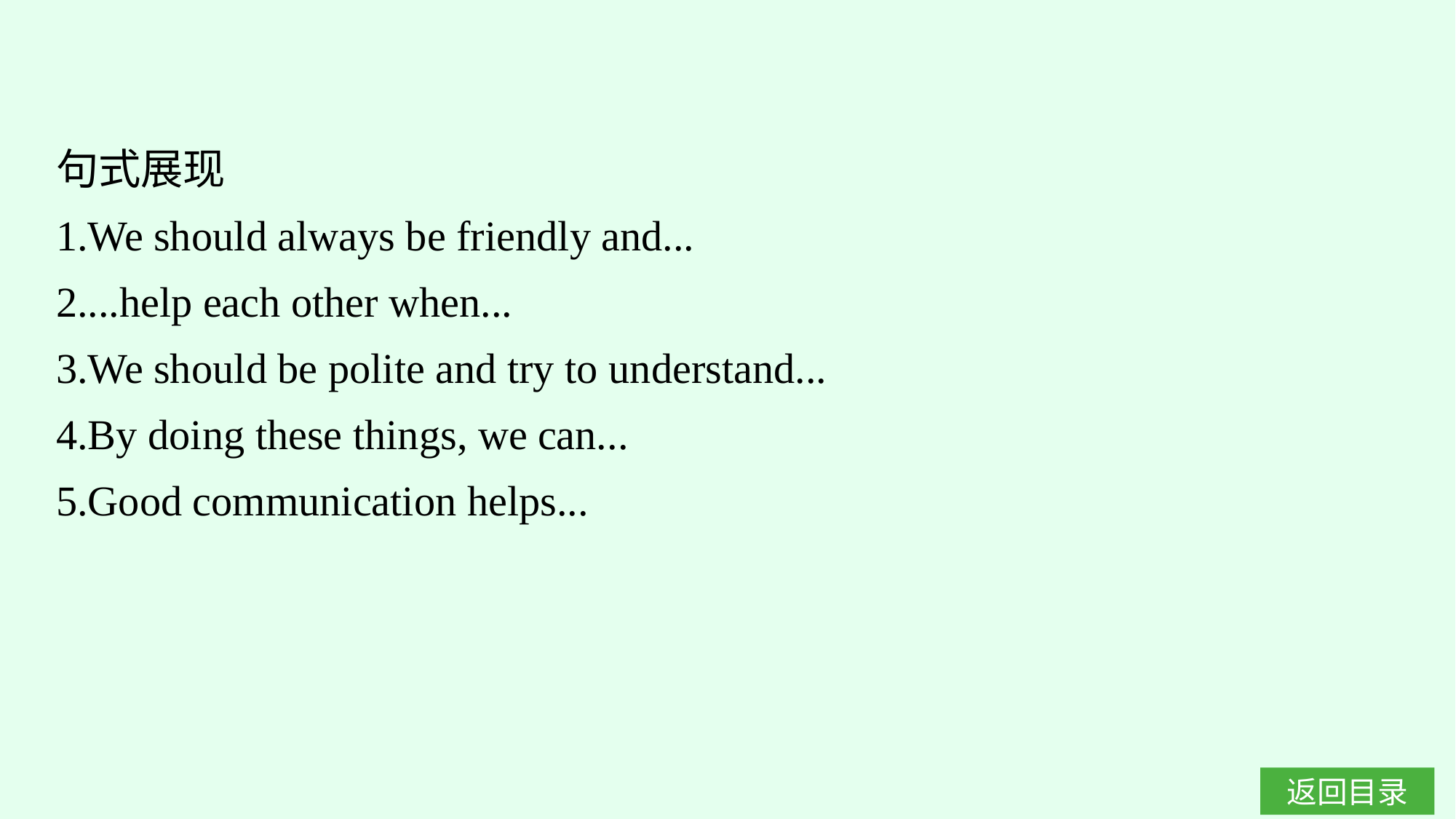

句式展现
1.We should always be friendly and...
2....help each other when...
3.We should be polite and try to understand...
4.By doing these things, we can...
5.Good communication helps...